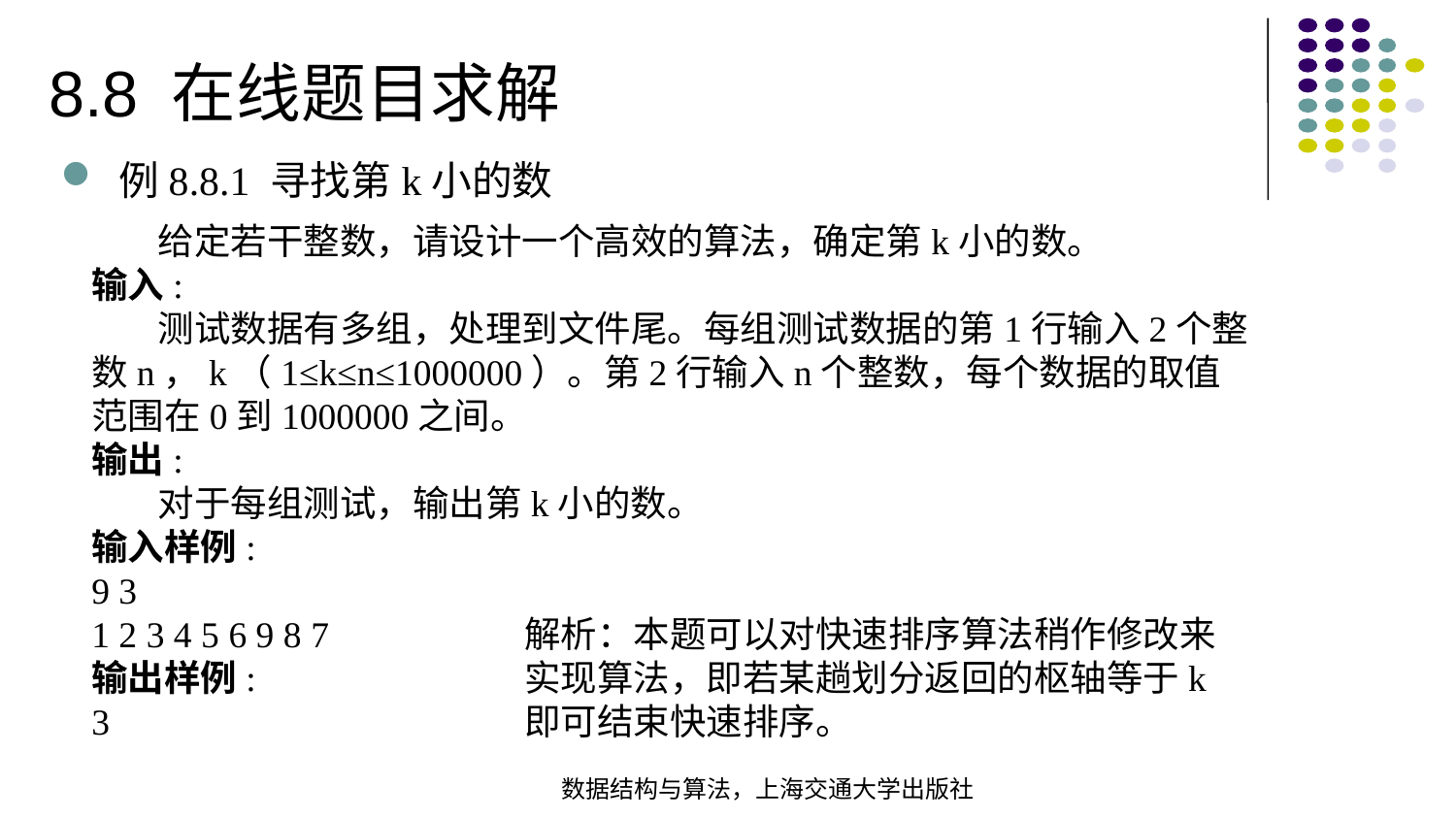

8.8 在线题目求解
例8.8.1 寻找第k小的数
       给定若干整数，请设计一个高效的算法，确定第k小的数。
输入:
       测试数据有多组，处理到文件尾。每组测试数据的第1行输入2个整数n，k（1≤k≤n≤1000000）。第2行输入n个整数，每个数据的取值范围在0到1000000之间。
输出:
       对于每组测试，输出第k小的数。
输入样例:
9 3
1 2 3 4 5 6 9 8 7
输出样例:
3
解析：本题可以对快速排序算法稍作修改来实现算法，即若某趟划分返回的枢轴等于k即可结束快速排序。